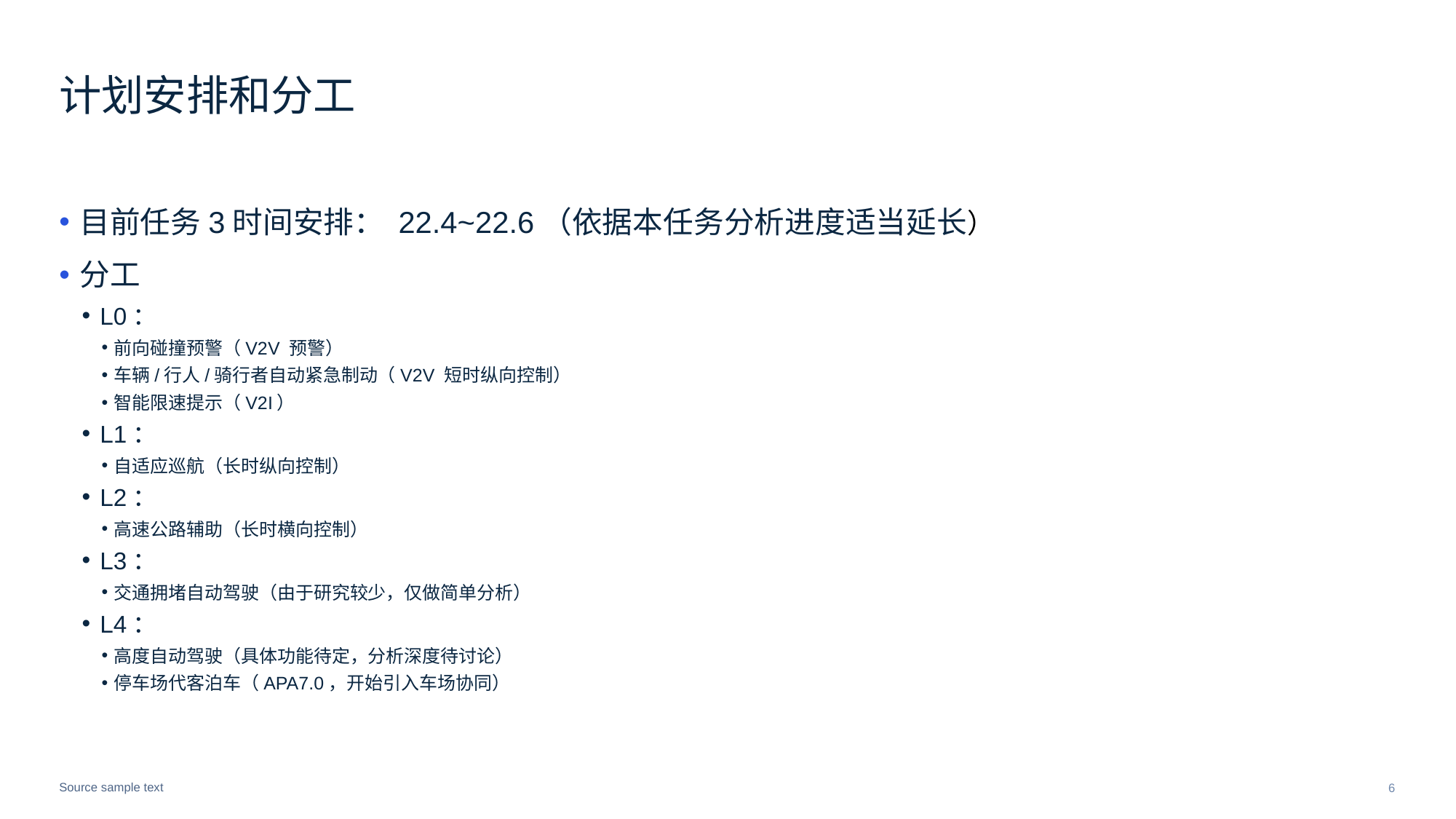

# 计划安排和分工

目前任务3时间安排： 22.4~22.6（依据本任务分析进度适当延长）
分工
L0：
前向碰撞预警（V2V 预警）
车辆/行人/骑行者自动紧急制动（V2V 短时纵向控制）
智能限速提示（V2I）
L1：
自适应巡航（长时纵向控制）
L2：
高速公路辅助（长时横向控制）
L3：
交通拥堵自动驾驶（由于研究较少，仅做简单分析）
L4：
高度自动驾驶（具体功能待定，分析深度待讨论）
停车场代客泊车（APA7.0，开始引入车场协同）

Source sample text